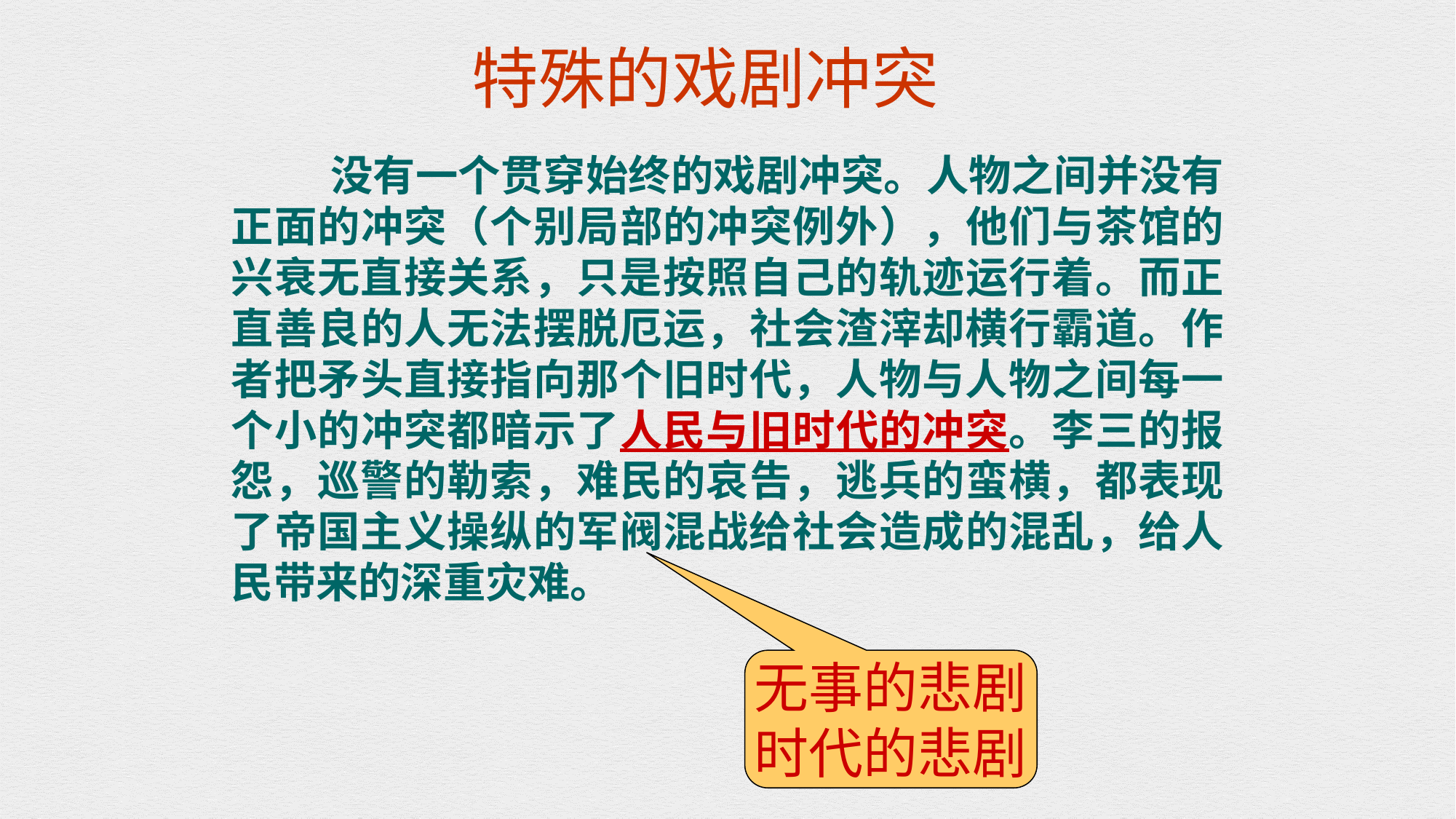

特殊的戏剧冲突
         没有一个贯穿始终的戏剧冲突。人物之间并没有正面的冲突（个别局部的冲突例外），他们与茶馆的兴衰无直接关系，只是按照自己的轨迹运行着。而正直善良的人无法摆脱厄运，社会渣滓却横行霸道。作者把矛头直接指向那个旧时代，人物与人物之间每一个小的冲突都暗示了人民与旧时代的冲突。李三的报怨，巡警的勒索，难民的哀告，逃兵的蛮横，都表现了帝国主义操纵的军阀混战给社会造成的混乱，给人民带来的深重灾难。
无事的悲剧
时代的悲剧